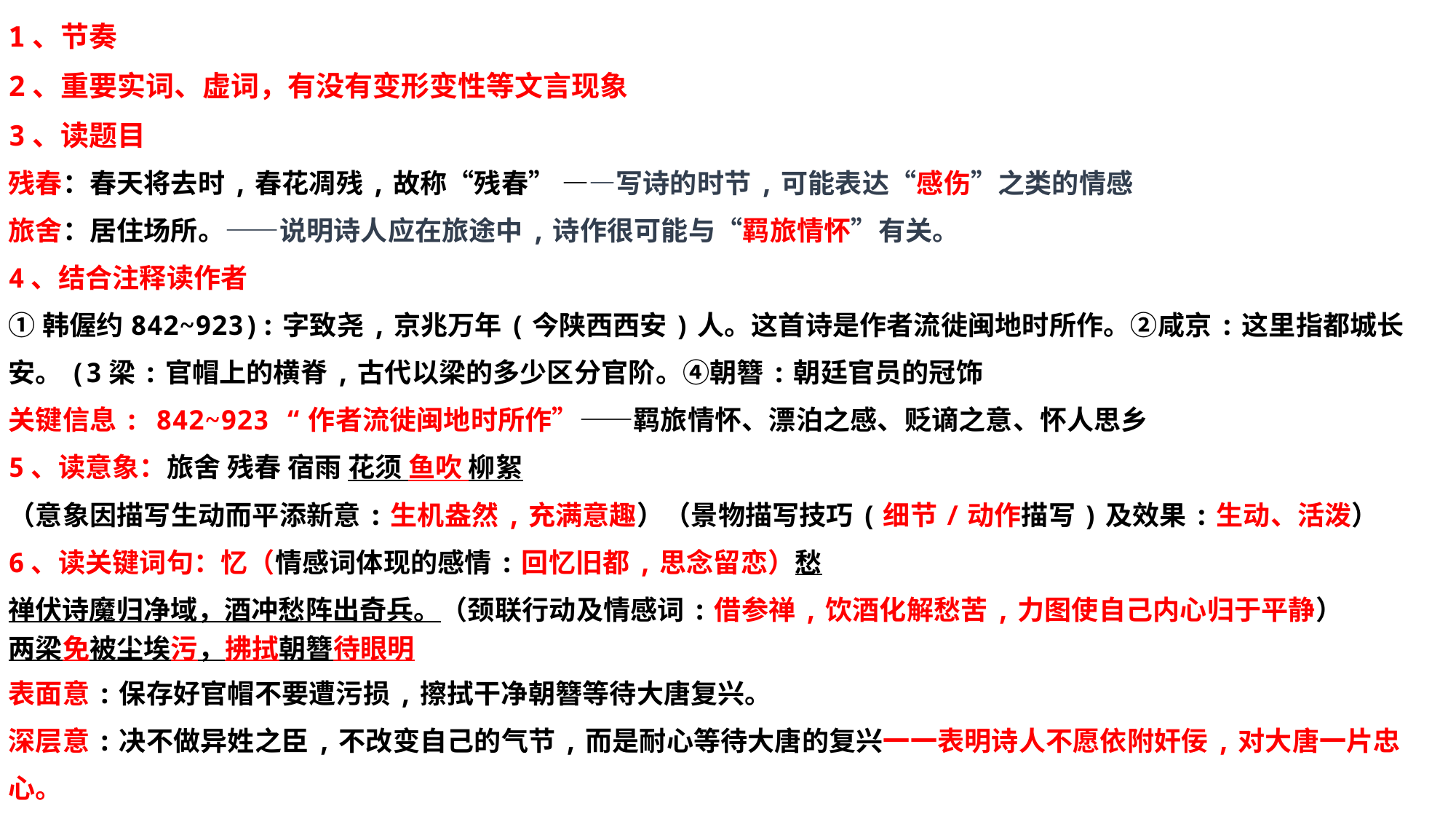

1、节奏
2、重要实词、虚词，有没有变形变性等文言现象
3、读题目
残春：春天将去时,春花凋残,故称“残春” ——写诗的时节,可能表达“感伤”之类的情感
旅舍：居住场所。——说明诗人应在旅途中,诗作很可能与“羁旅情怀”有关。
4、结合注释读作者
①韩偓约842~923):字致尧,京兆万年(今陕西西安)人。这首诗是作者流徙闽地时所作。②咸京:这里指都城长安。(3梁:官帽上的横脊,古代以梁的多少区分官阶。④朝簪:朝廷官员的冠饰
关键信息: 842~923 “作者流徙闽地时所作”——羁旅情怀、漂泊之感、贬谪之意、怀人思乡
5、读意象：旅舍 残春 宿雨 花须 鱼吹 柳絮
（意象因描写生动而平添新意:生机盎然,充满意趣）（景物描写技巧(细节/动作描写)及效果:生动、活泼）
6、读关键词句：忆（情感词体现的感情:回忆旧都,思念留恋）愁
禅伏诗魔归净域，酒冲愁阵出奇兵。（颈联行动及情感词:借参禅,饮酒化解愁苦,力图使自己内心归于平静）
两梁免被尘埃污，拂拭朝簪待眼明
表面意:保存好官帽不要遭污损,擦拭干净朝簪等待大唐复兴。
深层意:决不做异姓之臣,不改变自己的气节,而是耐心等待大唐的复兴一一表明诗人不愿依附奸佞,对大唐一片忠心。